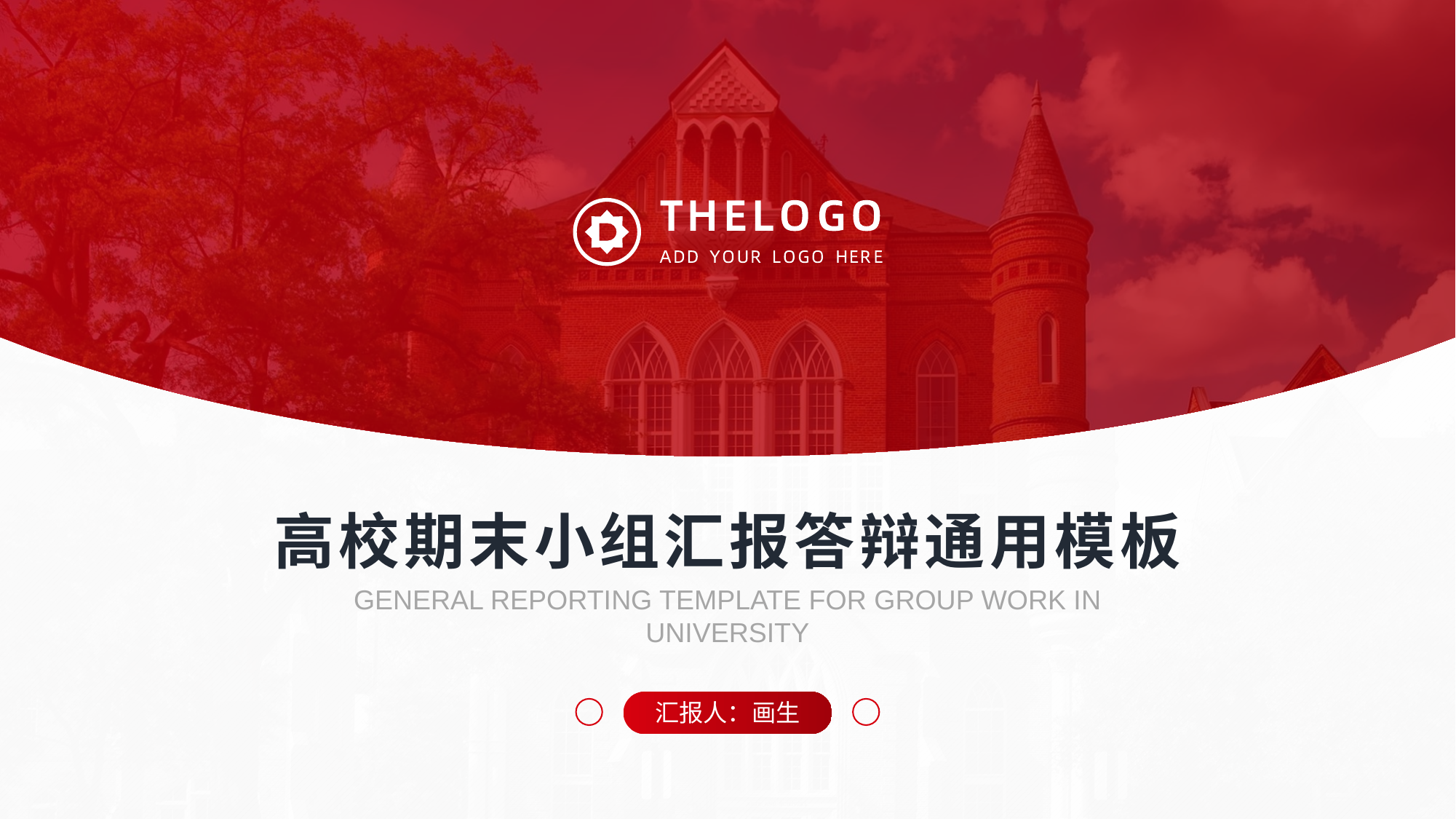

高校期末小组汇报答辩通用模板

GENERAL REPORTING TEMPLATE FOR GROUP WORK IN UNIVERSITY

汇报人：画生